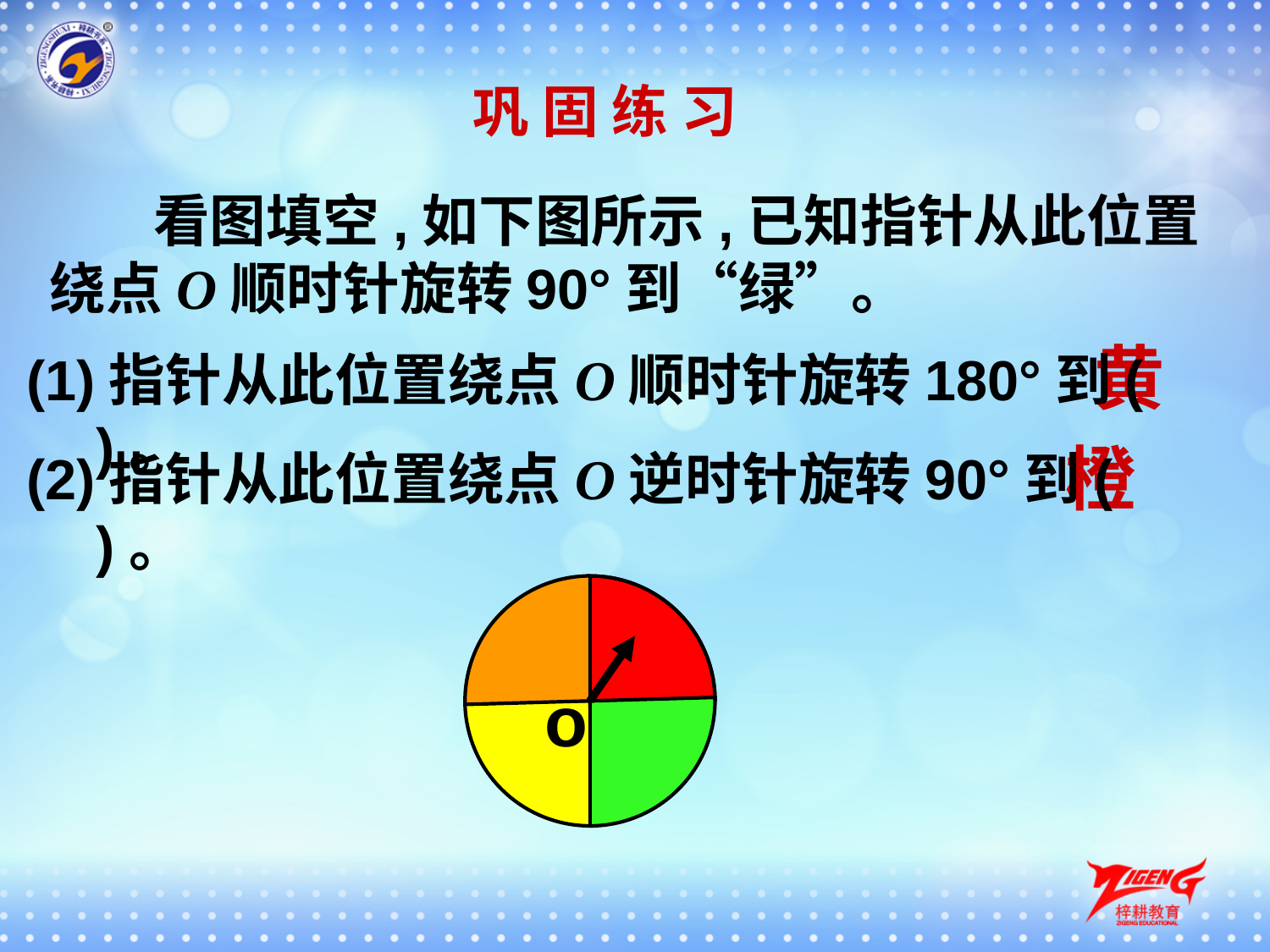

巩 固 练 习
       看图填空,如下图所示,已知指针从此位置绕点O顺时针旋转90°到“绿”。
黄
(1)指针从此位置绕点O顺时针旋转180°到(　　)。
橙
(2)指针从此位置绕点O逆时针旋转90°到(　　)。

o